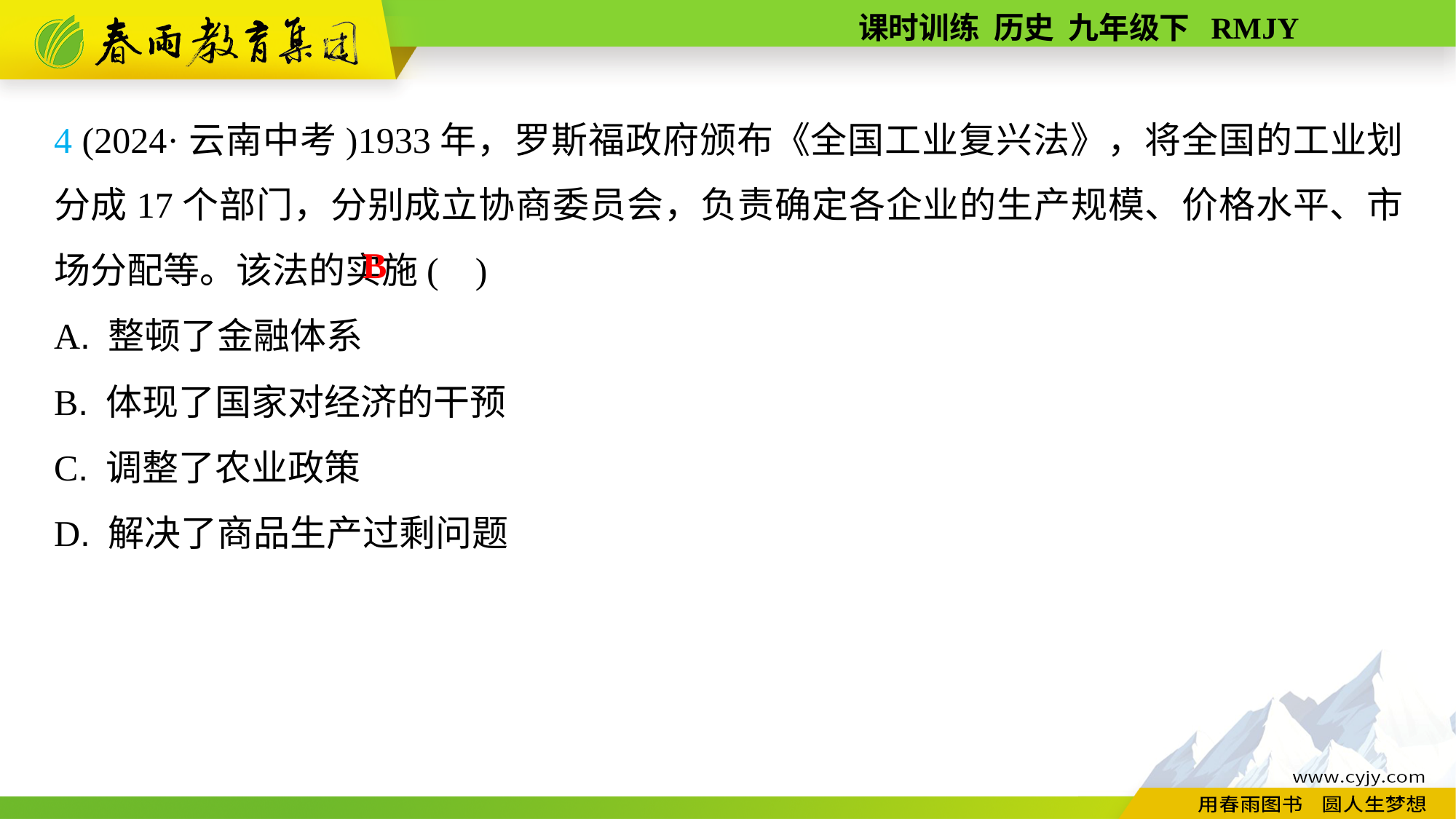

4 (2024·云南中考)1933年，罗斯福政府颁布《全国工业复兴法》，将全国的工业划分成17个部门，分别成立协商委员会，负责确定各企业的生产规模、价格水平、市场分配等。该法的实施(    )
A. 整顿了金融体系
B. 体现了国家对经济的干预
C. 调整了农业政策
D. 解决了商品生产过剩问题
B